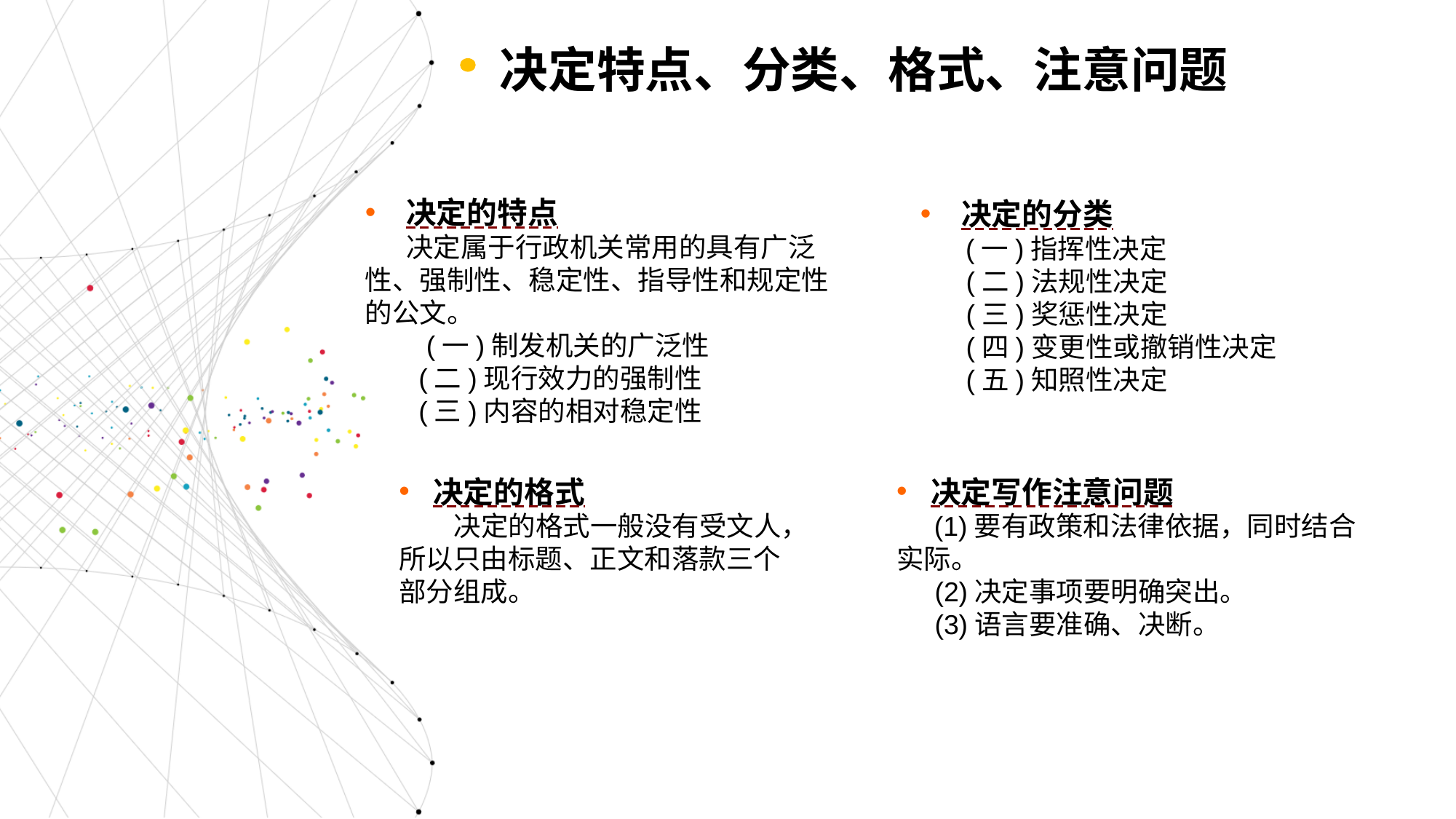

决定特点、分类、格式、注意问题

决定的特点
       决定属于行政机关常用的具有广泛性、强制性、稳定性、指导性和规定性的公文。
        (一)制发机关的广泛性
       (二)现行效力的强制性
       (三)内容的相对稳定性

决定的分类
       (一)指挥性决定
      (二)法规性决定
      (三)奖惩性决定
      (四)变更性或撤销性决定
      (五)知照性决定

决定的格式
         决定的格式一般没有受文人，所以只由标题、正文和落款三个部分组成。

决定写作注意问题
      (1)要有政策和法律依据，同时结合实际。
     (2)决定事项要明确突出。
     (3)语言要准确、决断。